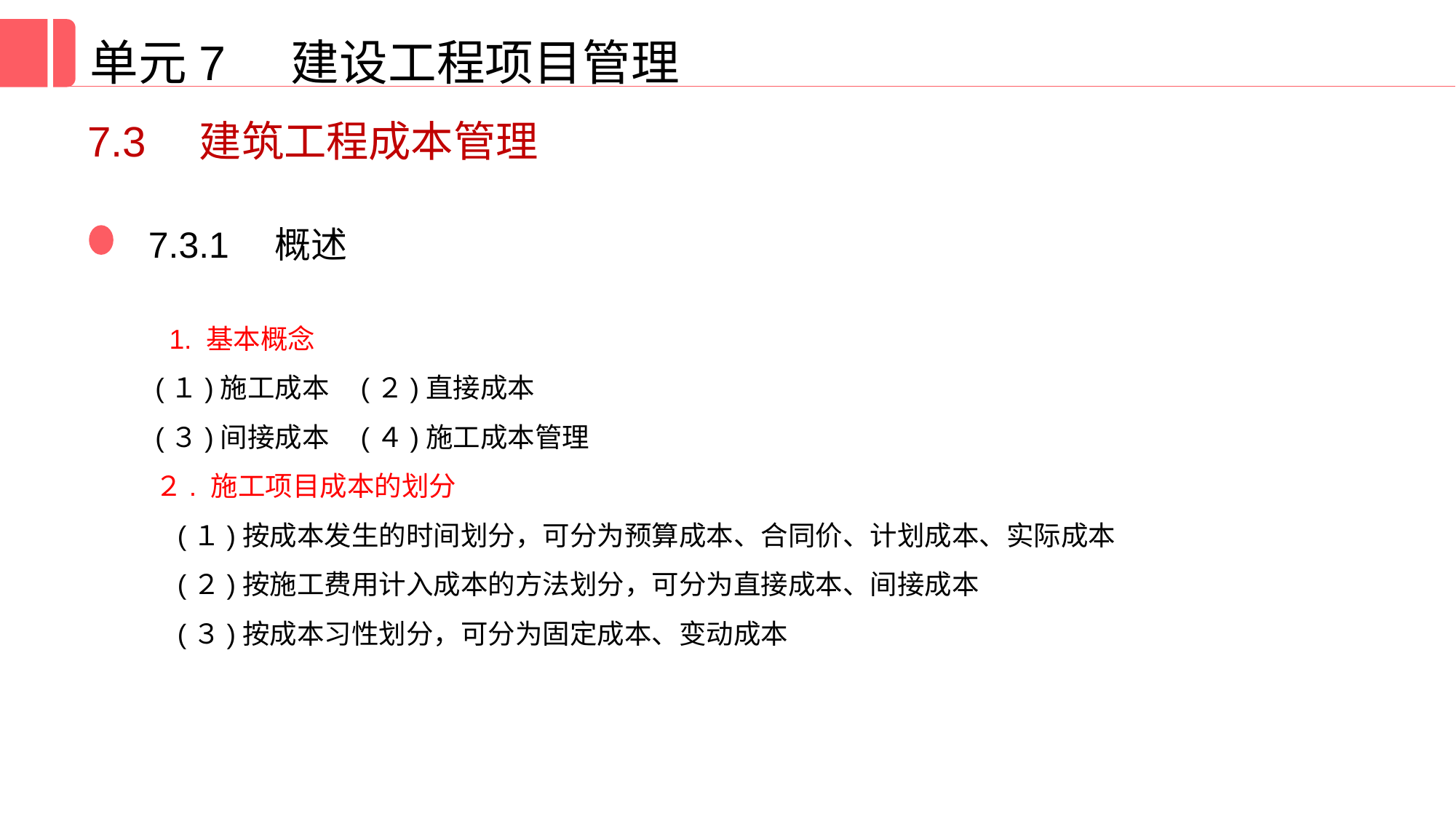

单元7    建设工程项目管理

7.3　建筑工程成本管理
7.3.1　概述

      1. 基本概念
(１)施工成本    (２)直接成本
(３)间接成本    (４)施工成本管理
２. 施工项目成本的划分
(１)按成本发生的时间划分，可分为预算成本、合同价、计划成本、实际成本
(２)按施工费用计入成本的方法划分，可分为直接成本、间接成本
(３)按成本习性划分，可分为固定成本、变动成本